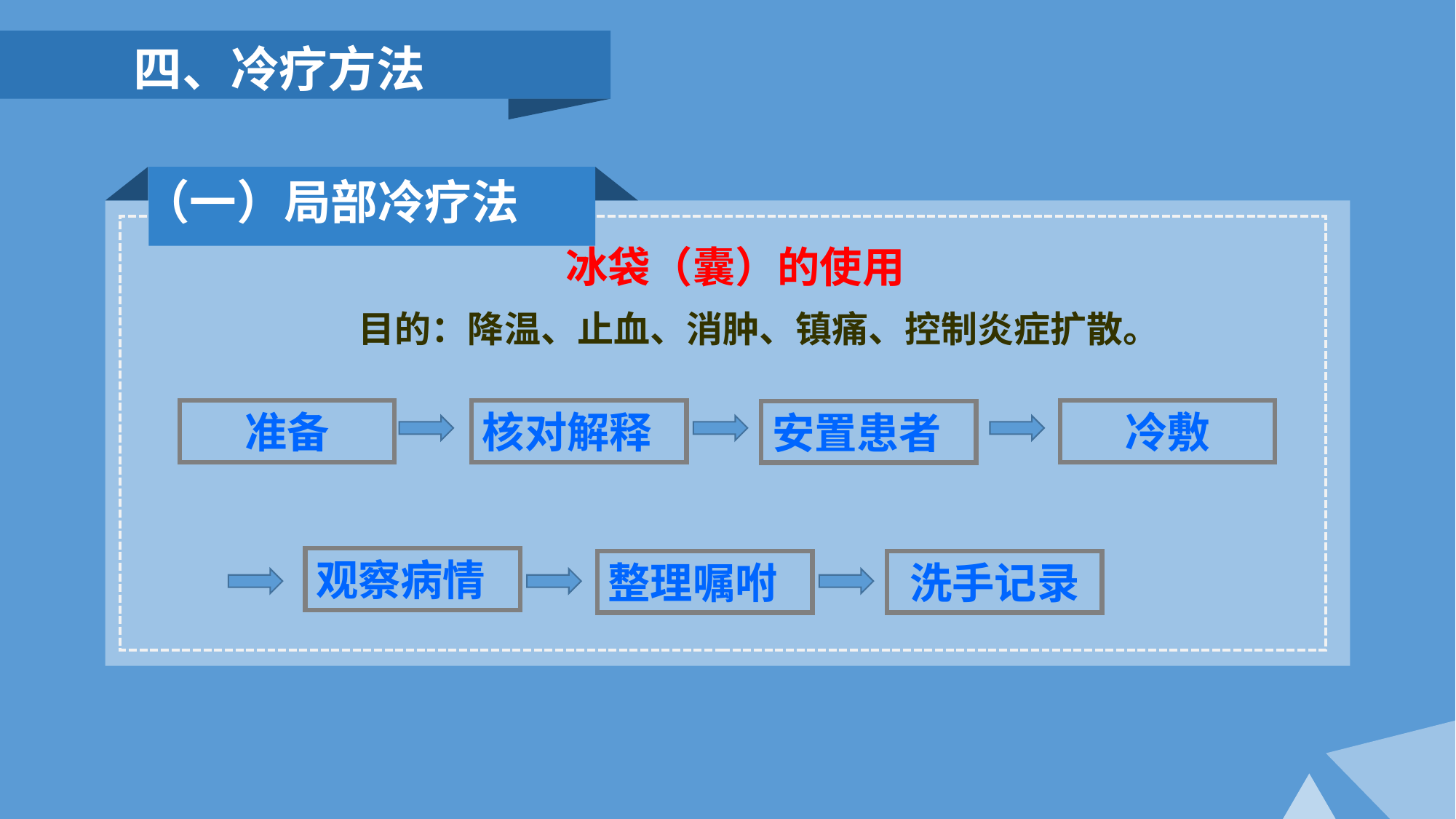

四、冷疗方法

       （一）局部冷疗法

冰袋（囊）的使用
目的：降温、止血、消肿、镇痛、控制炎症扩散。

核对解释
冷敷
准备
安置患者

观察病情
洗手记录
整理嘱咐